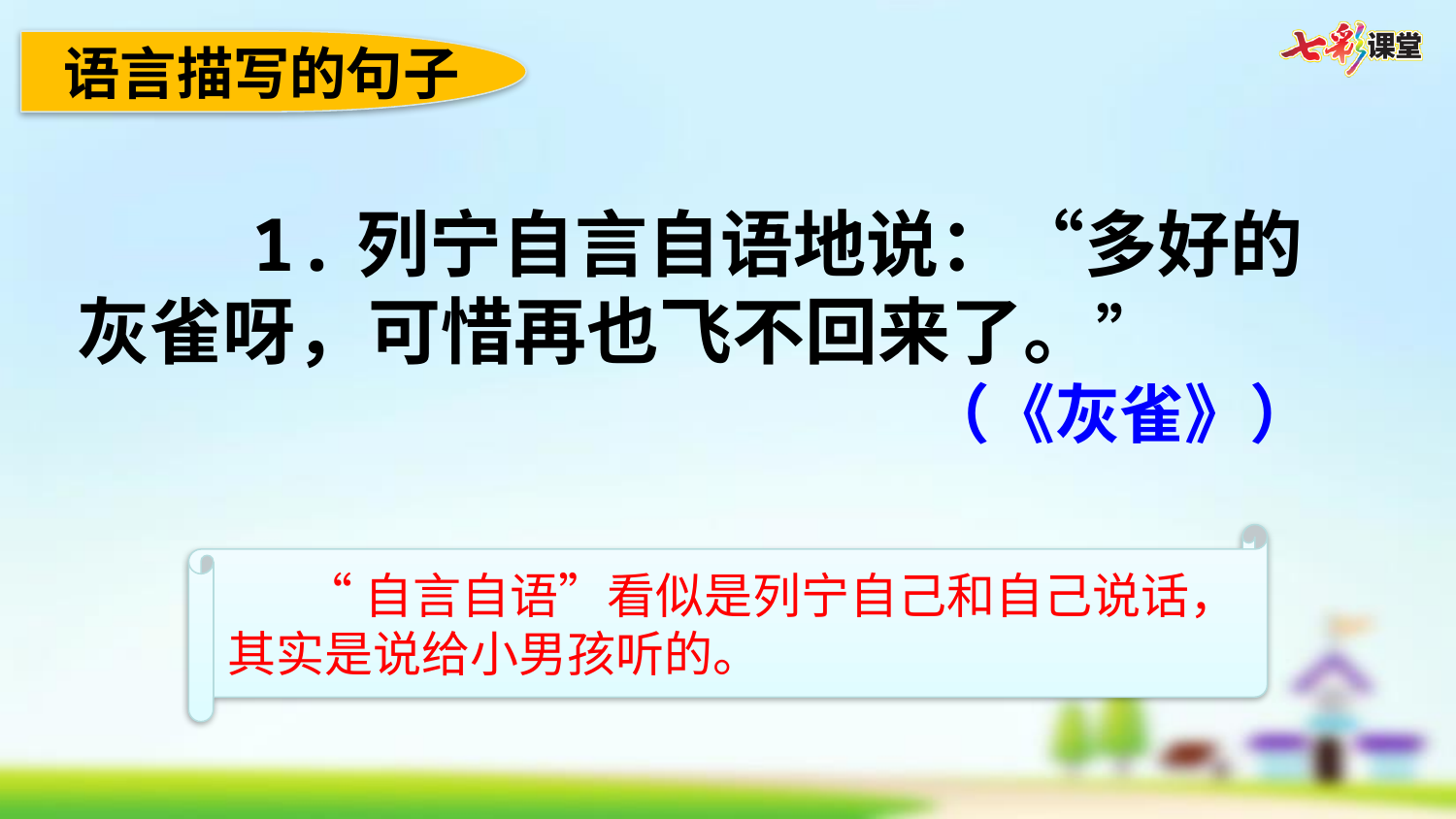

语言描写的句子
    1.列宁自言自语地说：“多好的灰雀呀，可惜再也飞不回来了。”
（《灰雀》）
       “自言自语”看似是列宁自己和自己说话，其实是说给小男孩听的。